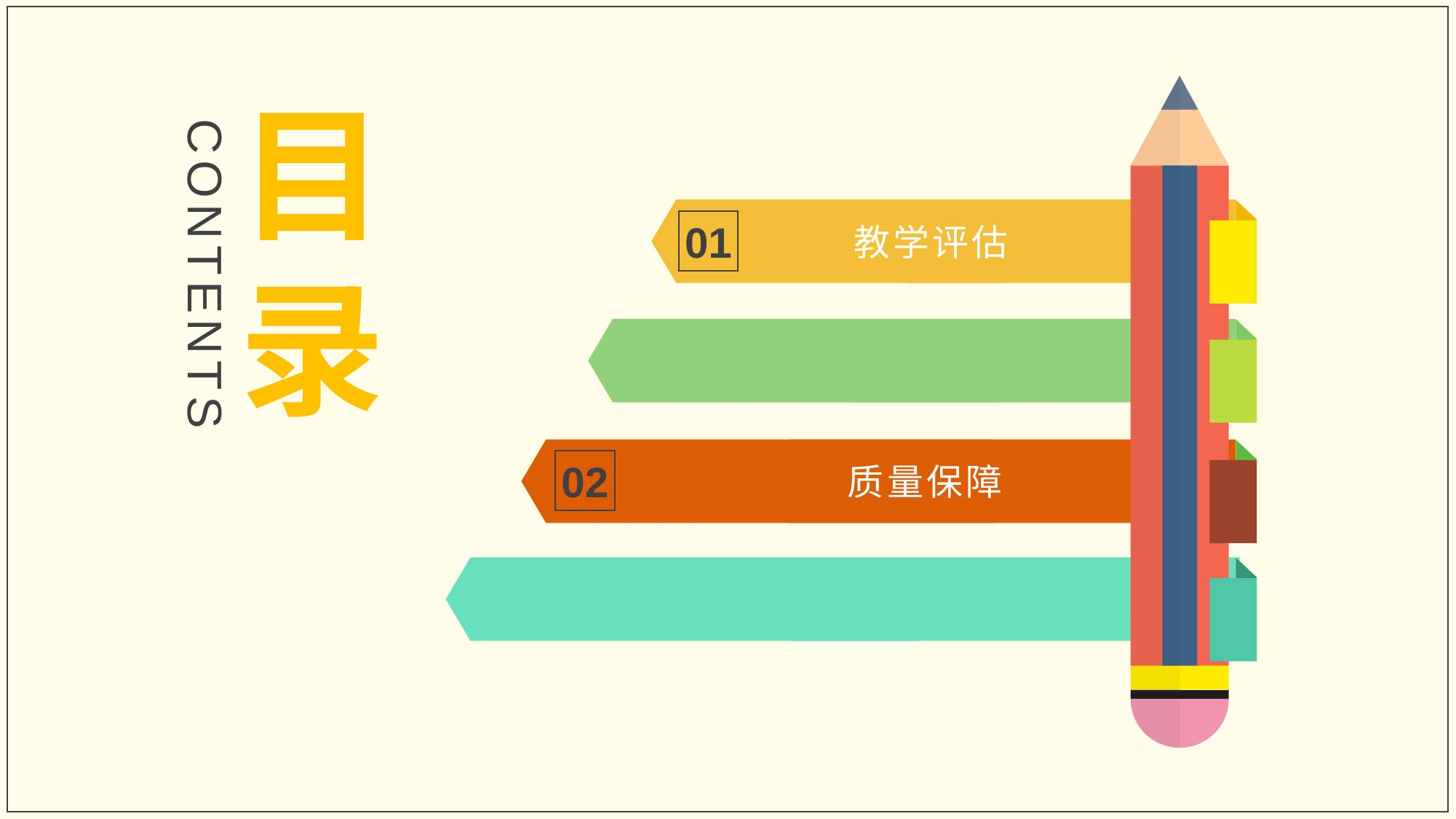

目
录
CONTENTS

01
教学评估

质量保障
02